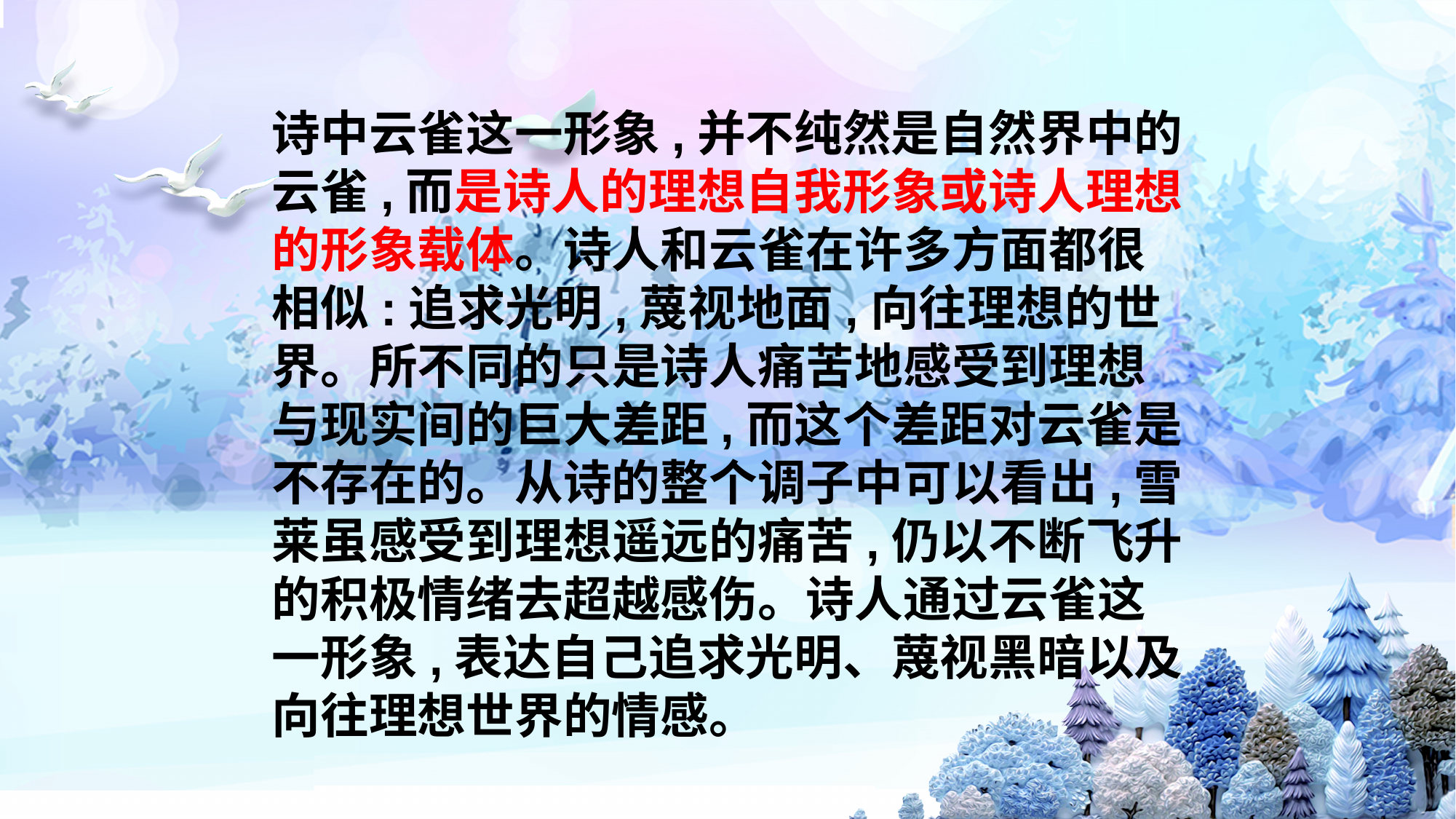

诗中云雀这一形象,并不纯然是自然界中的云雀,而是诗人的理想自我形象或诗人理想的形象载体。诗人和云雀在许多方面都很相似:追求光明,蔑视地面,向往理想的世界。所不同的只是诗人痛苦地感受到理想与现实间的巨大差距,而这个差距对云雀是不存在的。从诗的整个调子中可以看出,雪莱虽感受到理想遥远的痛苦,仍以不断飞升的积极情绪去超越感伤。诗人通过云雀这一形象,表达自己追求光明、蔑视黑暗以及向往理想世界的情感。